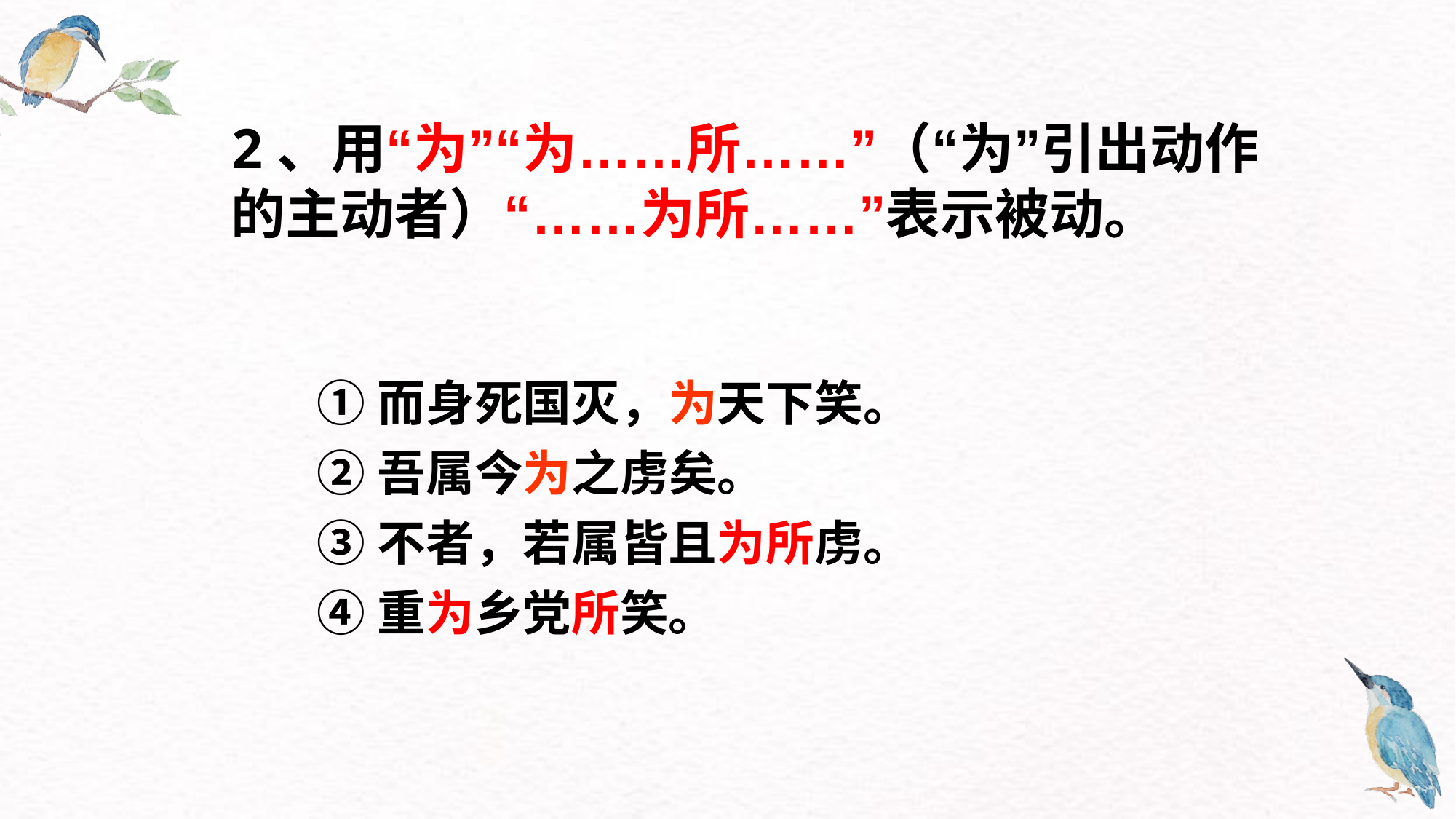

2、用“为”“为……所……”（“为”引出动作的主动者）“……为所……”表示被动。
①而身死国灭，为天下笑。
②吾属今为之虏矣。
③不者，若属皆且为所虏。
④重为乡党所笑。